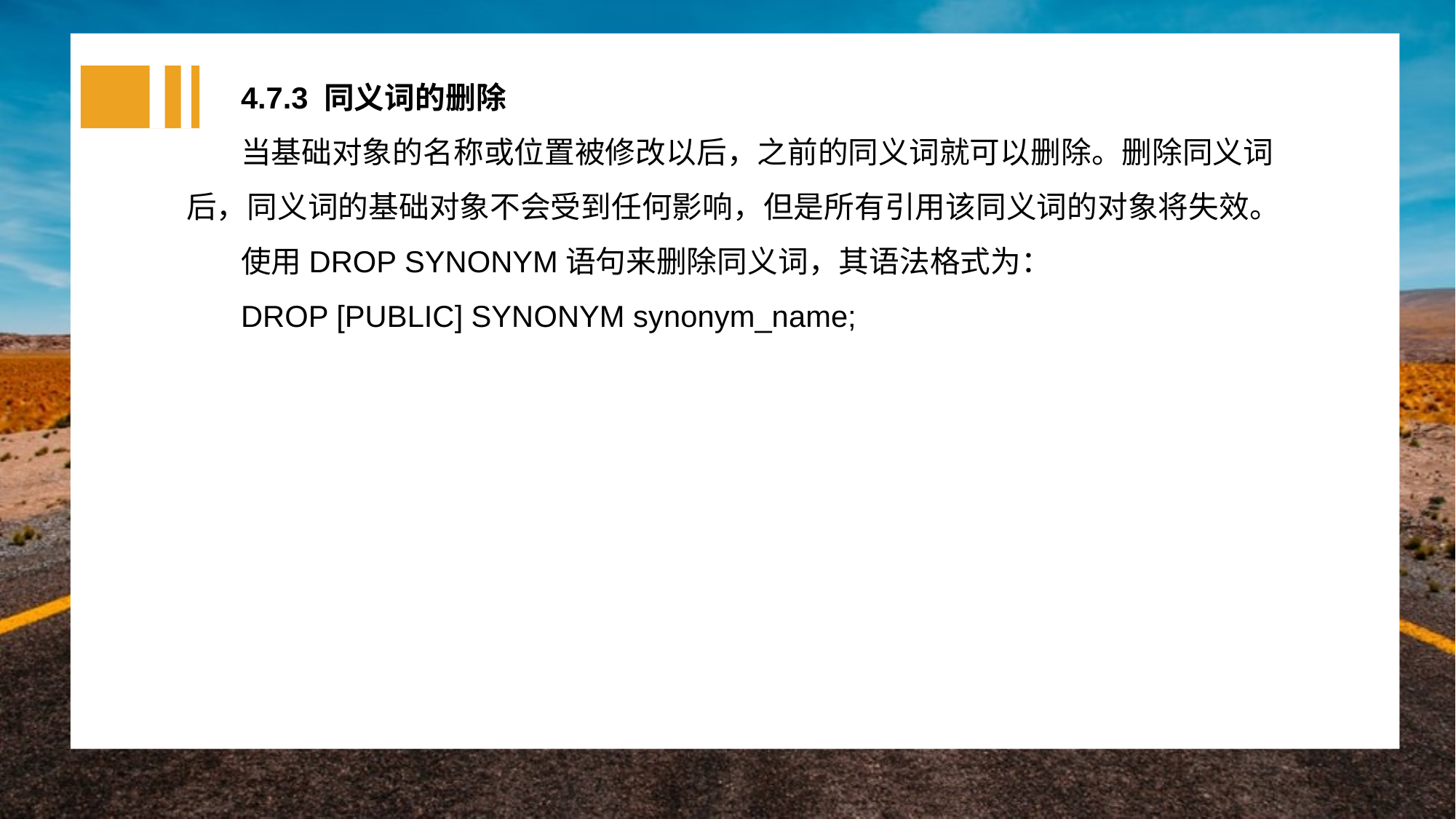

4.7.3 同义词的删除
当基础对象的名称或位置被修改以后，之前的同义词就可以删除。删除同义词后，同义词的基础对象不会受到任何影响，但是所有引用该同义词的对象将失效。
使用DROP SYNONYM语句来删除同义词，其语法格式为：
DROP [PUBLIC] SYNONYM synonym_name;